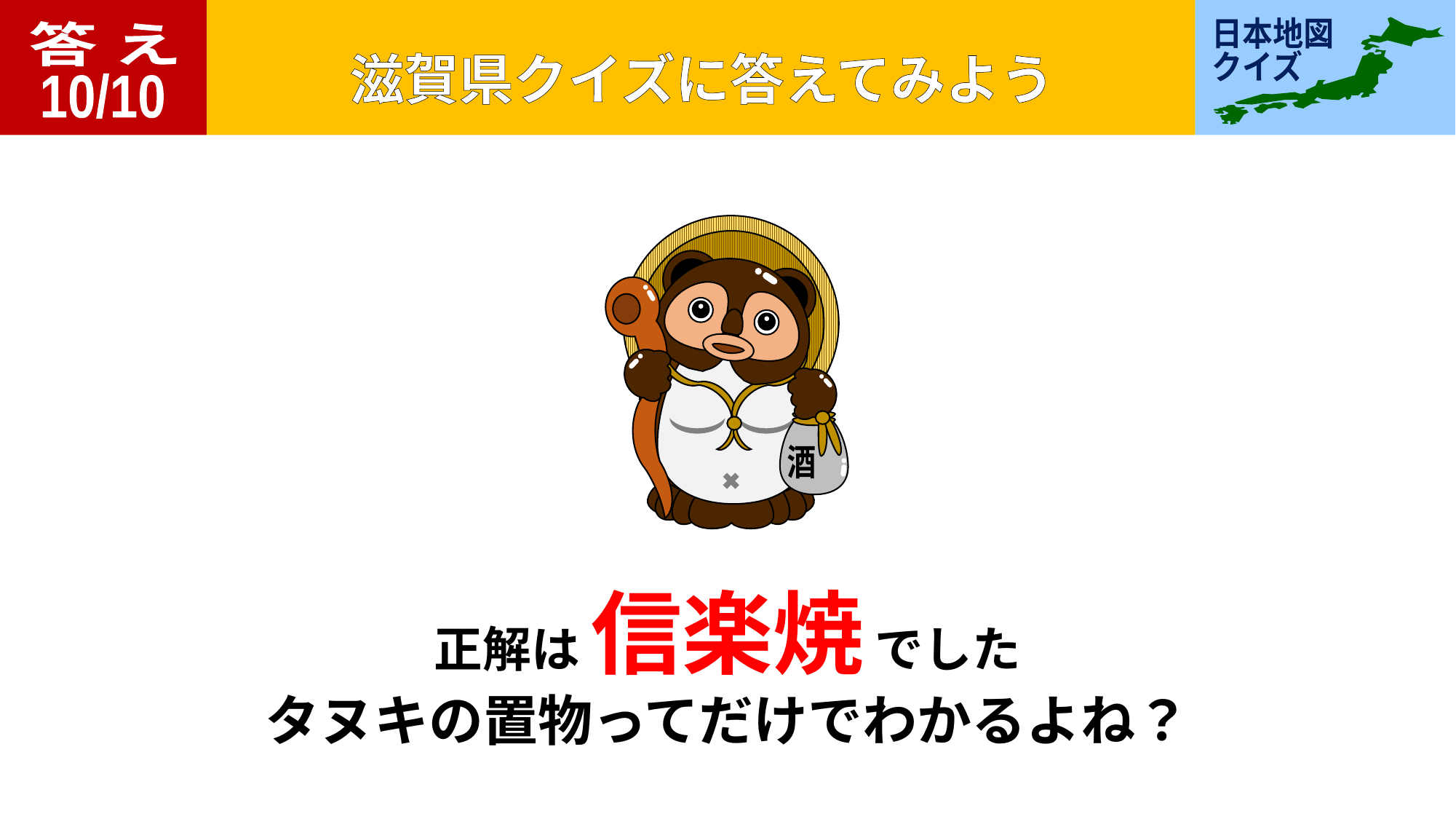

答 え
10/10

酒

正解は 信楽焼 でした
タヌキの置物ってだけでわかるよね？